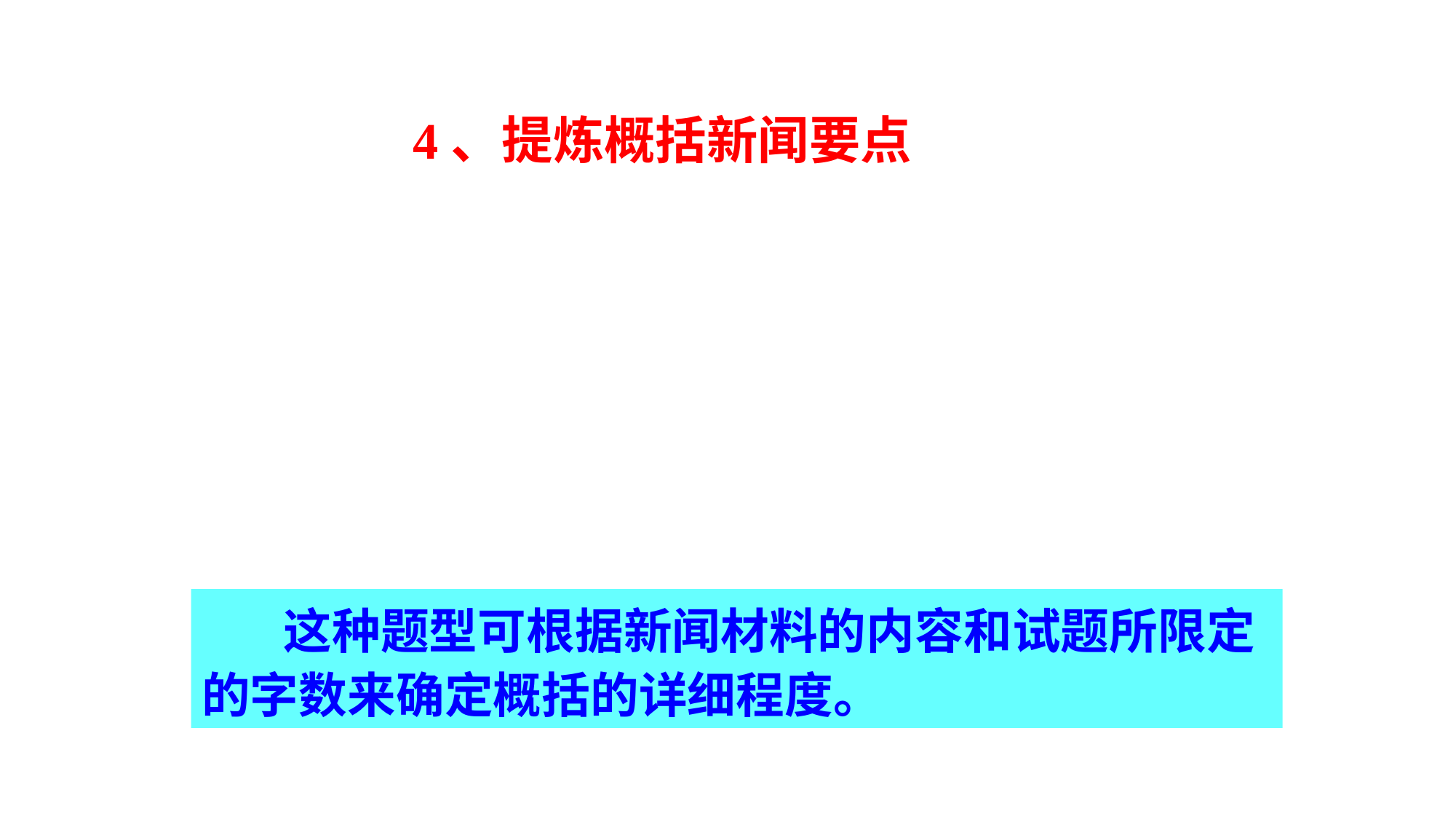

4、提炼概括新闻要点
	信息要点和一句话新闻/导语有所不同，它比一句话新闻要详细，包含的信息要点更多；除新闻的六要素外，原材料中其他内容要点在字数允许的范围内也应被概括出来，因为这种题型往往是按要点赋分的。
　   这种题型可根据新闻材料的内容和试题所限定的字数来确定概括的详细程度。